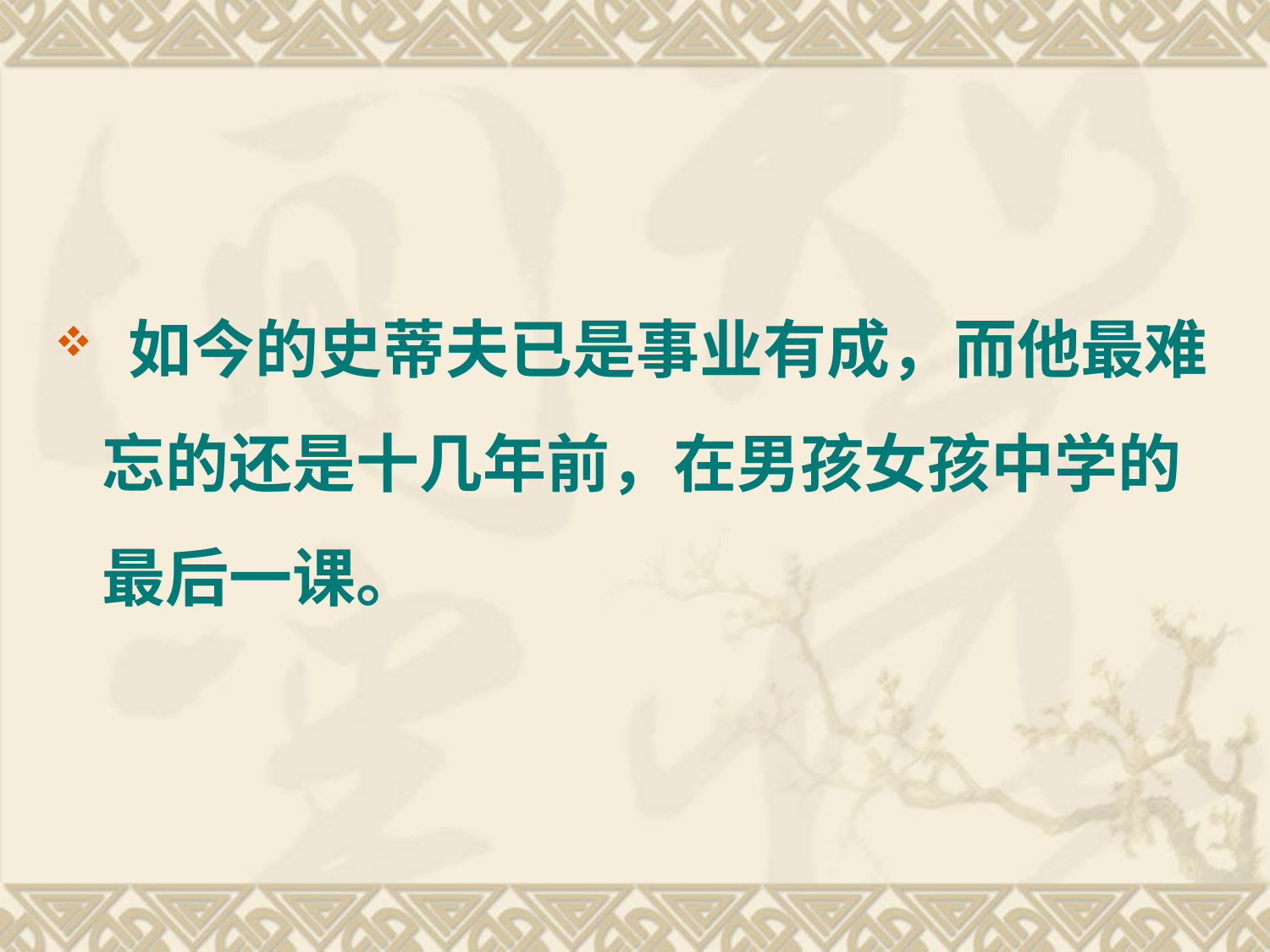

#
 如今的史蒂夫已是事业有成，而他最难忘的还是十几年前，在男孩女孩中学的最后一课。